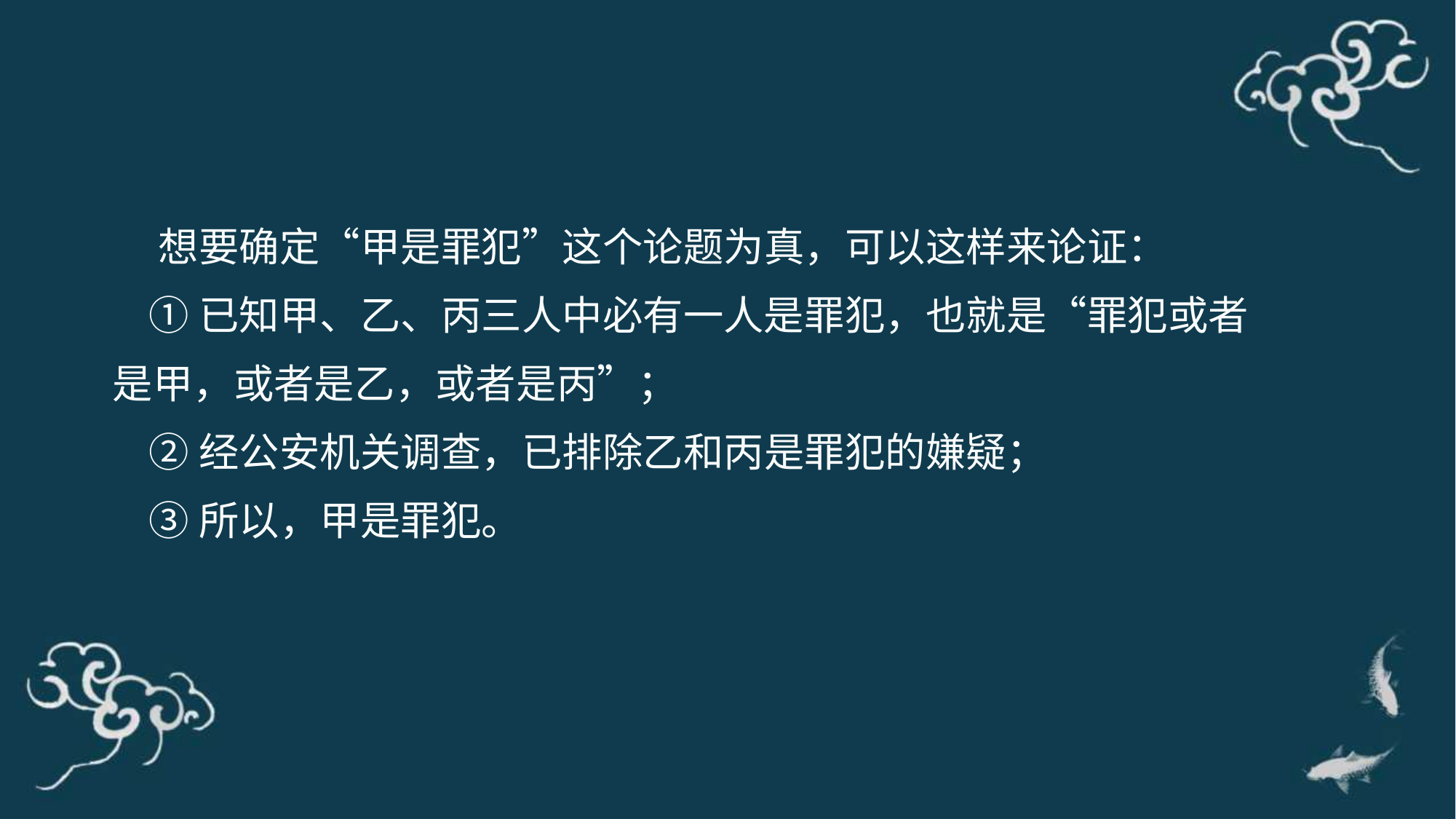

想要确定“甲是罪犯”这个论题为真，可以这样来论证：
    ①已知甲、乙、丙三人中必有一人是罪犯，也就是“罪犯或者是甲，或者是乙，或者是丙”；
    ②经公安机关调查，已排除乙和丙是罪犯的嫌疑；
    ③所以，甲是罪犯。